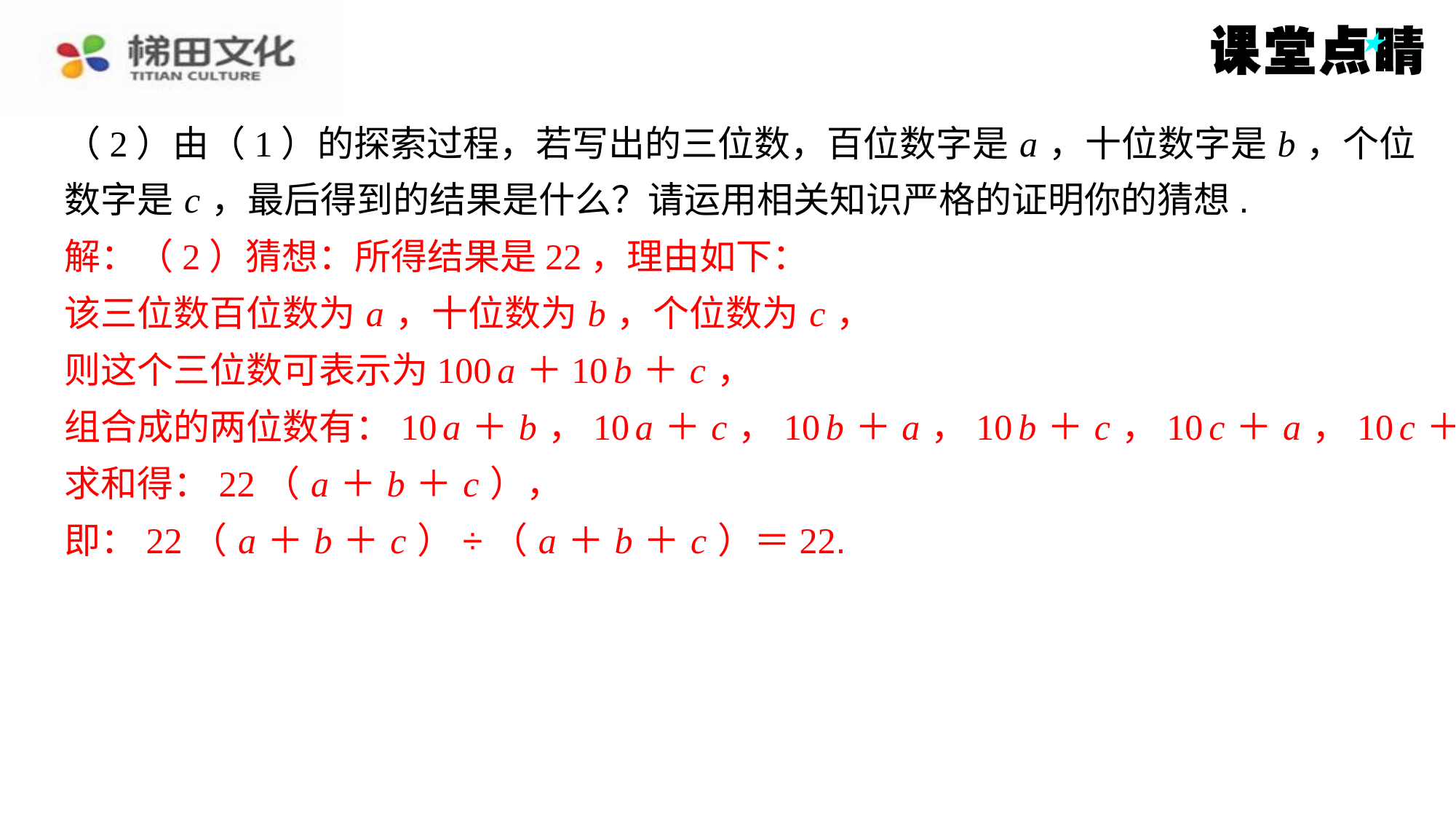

（2）由（1）的探索过程，若写出的三位数，百位数字是 a ，十位数字是 b ，个位
数字是 c ，最后得到的结果是什么？请运用相关知识严格的证明你的猜想.
解：（2）猜想：所得结果是22，理由如下：
该三位数百位数为 a ，十位数为 b ，个位数为 c ，
则这个三位数可表示为100 a ＋10 b ＋ c ，
组合成的两位数有：10 a ＋ b ，10 a ＋ c ，10 b ＋ a ，10 b ＋ c ，10 c ＋ a ，10 c ＋
b ，
求和得：22（ a ＋ b ＋ c ），
即：22（ a ＋ b ＋ c ）÷（ a ＋ b ＋ c ）＝22.
解：（2）猜想：所得结果是22，理由如下：
该三位数百位数为 a ，十位数为 b ，个位数为 c ，
则这个三位数可表示为100 a ＋10 b ＋ c ，
组合成的两位数有：10 a ＋ b ，10 a ＋ c ，10 b ＋ a ，10 b ＋ c ，10 c ＋ a ，10 c ＋b ，
求和得：22（ a ＋ b ＋ c ），
即：22（ a ＋ b ＋ c ）÷（ a ＋ b ＋ c ）＝22.